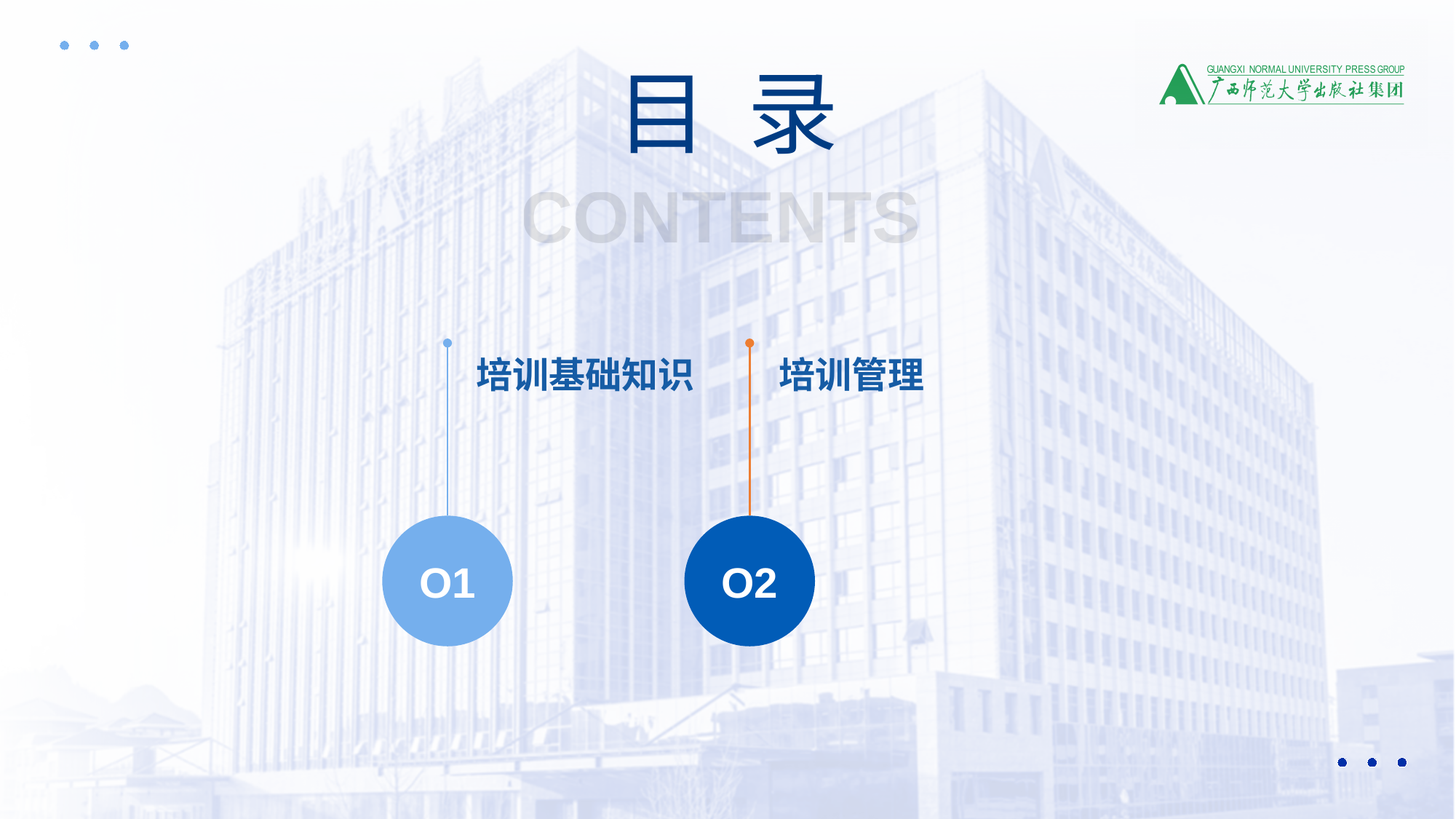

目  录
CONTENTS
培训基础知识
培训管理
O1
O2